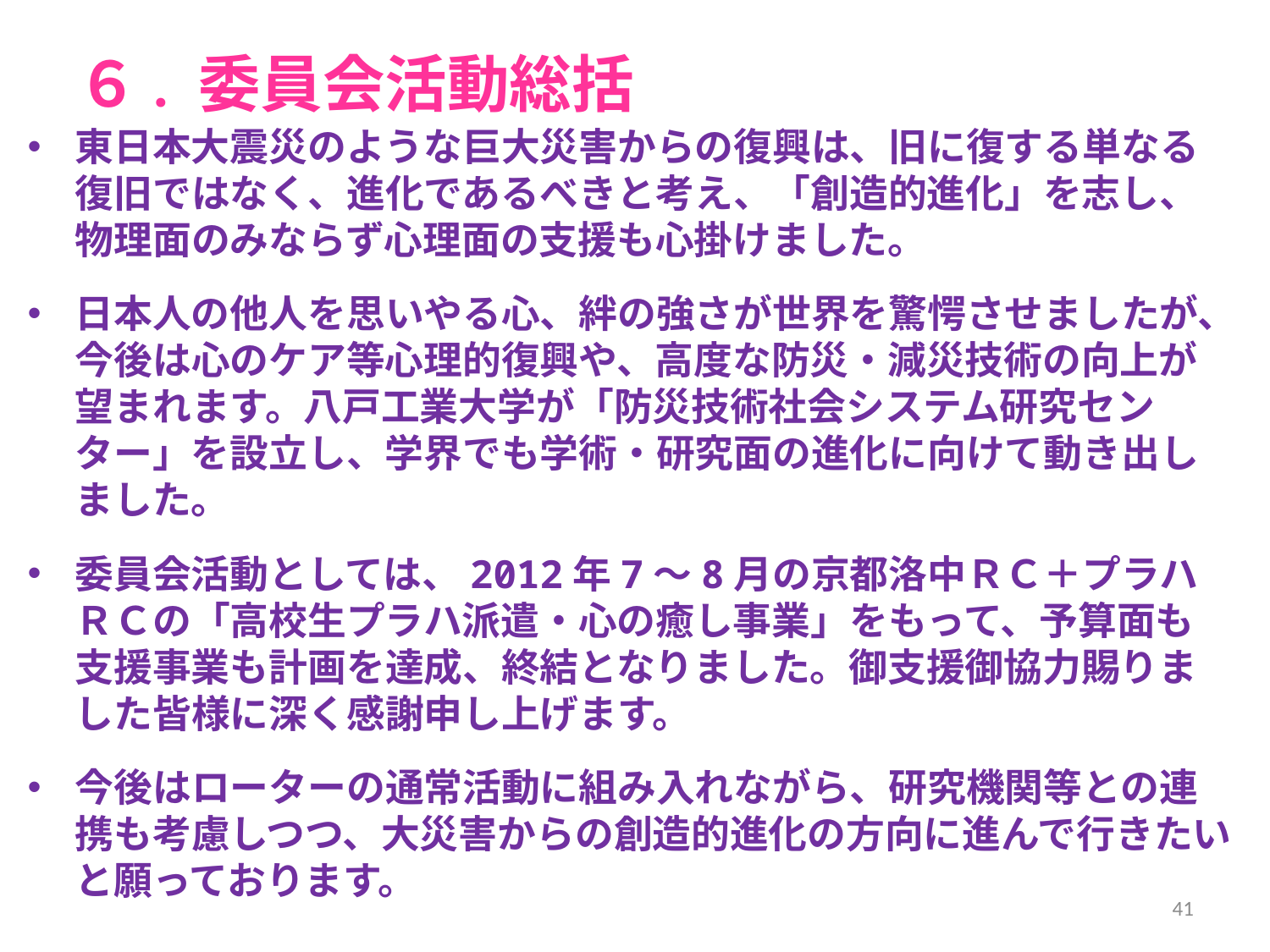

# ６. 委員会活動総括
東日本大震災のような巨大災害からの復興は、旧に復する単なる復旧ではなく、進化であるべきと考え、「創造的進化」を志し、物理面のみならず心理面の支援も心掛けました。

日本人の他人を思いやる心、絆の強さが世界を驚愕させましたが、今後は心のケア等心理的復興や、高度な防災・減災技術の向上が望まれます。八戸工業大学が「防災技術社会システム研究センター」を設立し、学界でも学術・研究面の進化に向けて動き出しました。

委員会活動としては、2012年7～8月の京都洛中ＲＣ＋プラハＲＣの「高校生プラハ派遣・心の癒し事業」をもって、予算面も支援事業も計画を達成、終結となりました。御支援御協力賜りました皆様に深く感謝申し上げます。

今後はローターの通常活動に組み入れながら、研究機関等との連携も考慮しつつ、大災害からの創造的進化の方向に進んで行きたいと願っております。
41